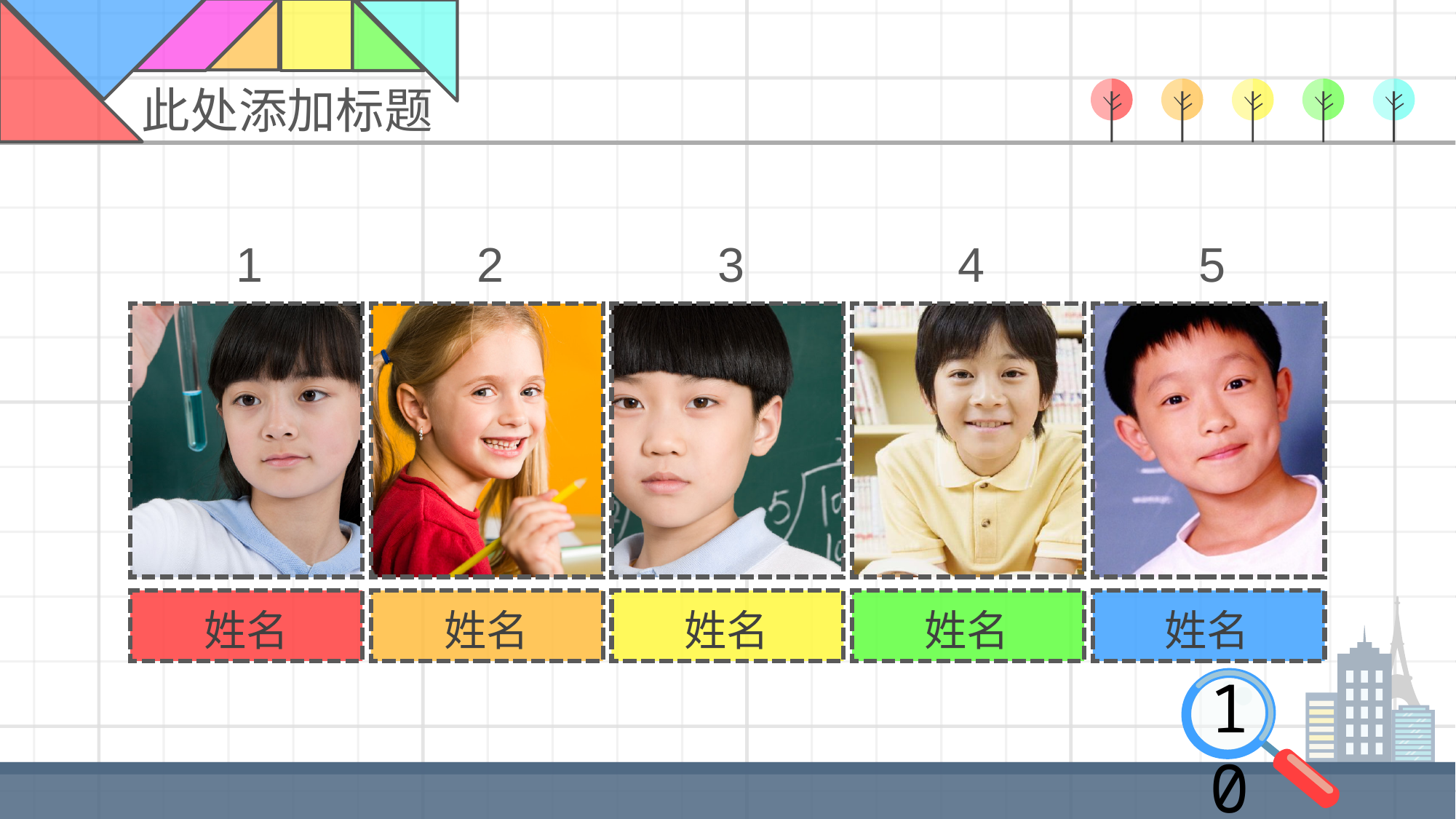

此处添加标题
5

4

3

2

1

姓名
姓名
姓名
姓名
姓名
10